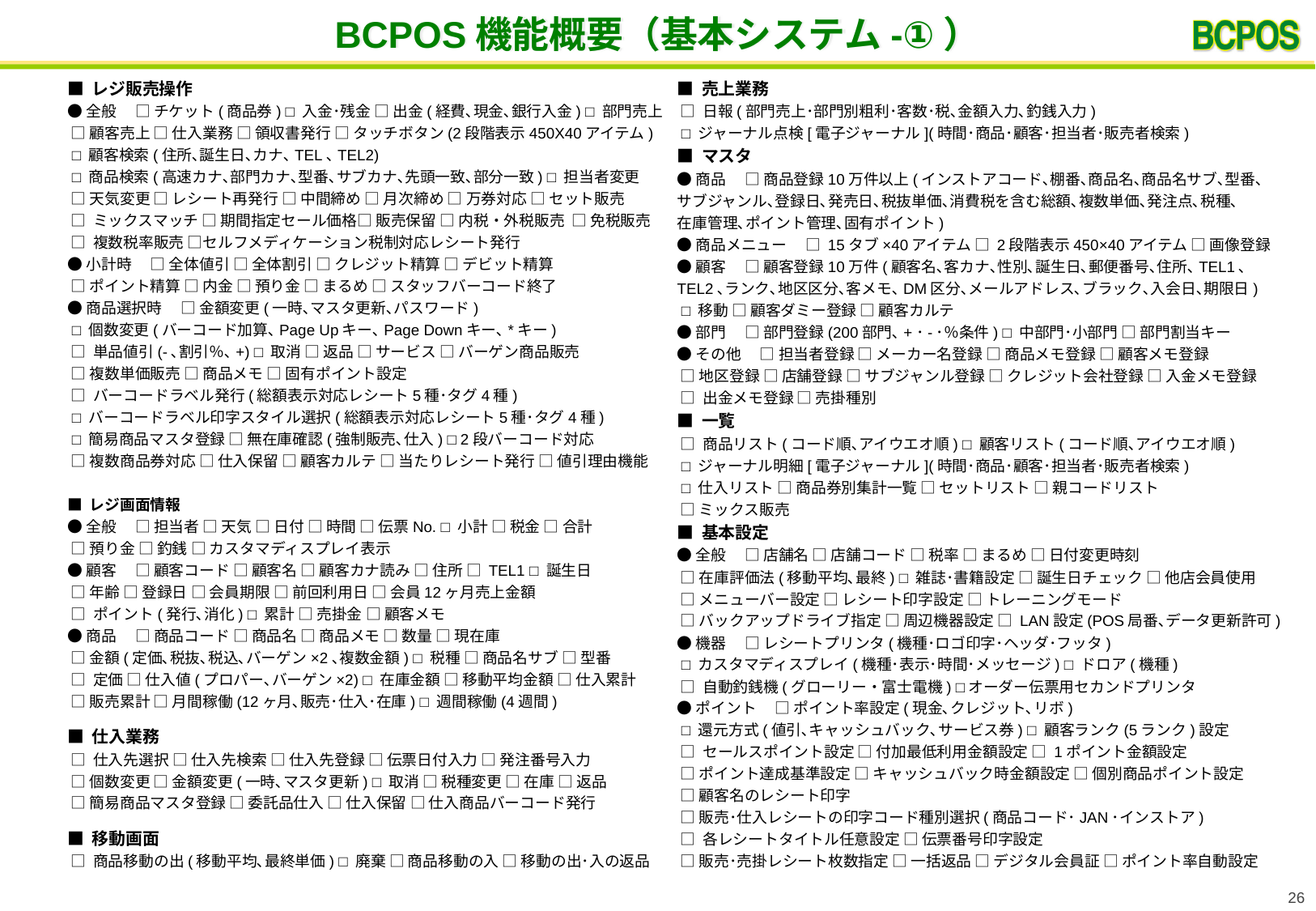

BCPOS機能概要（基本システム-①）
■ レジ販売操作
●全般　 □ チケット(商品券) □ 入金･残金 □ 出金(経費､現金､銀行入金) □ 部門売上
 □ 顧客売上 □ 仕入業務 □ 領収書発行 □ タッチボタン(2段階表示450X40アイテム)
 □ 顧客検索(住所､誕生日､カナ､TEL､TEL2)
 □ 商品検索(高速カナ､部門カナ､型番､サブカナ､先頭一致､部分一致) □ 担当者変更
 □ 天気変更 □ レシート再発行 □ 中間締め □ 月次締め □ 万券対応 □ セット販売
 □ ミックスマッチ □ 期間指定セール価格□ 販売保留 □ 内税・外税販売  □ 免税販売
 □ 複数税率販売 □セルフメディケーション税制対応レシート発行
●小計時　 □ 全体値引 □ 全体割引 □ クレジット精算 □ デビット精算
 □ ポイント精算 □ 内金 □ 預り金 □ まるめ □ スタッフバーコード終了
●商品選択時　 □ 金額変更(一時､マスタ更新､パスワード)
 □ 個数変更(バーコード加算､Page Upキー､Page Downキー､*キー)
 □ 単品値引(-､割引％､+) □ 取消 □ 返品 □ サービス □ バーゲン商品販売
 □ 複数単価販売 □ 商品メモ □ 固有ポイント設定
 □ バーコードラベル発行(総額表示対応レシート5種･タグ4種)
 □ バーコードラベル印字スタイル選択(総額表示対応レシート5種･タグ4種)
 □ 簡易商品マスタ登録 □ 無在庫確認(強制販売､仕入) □ 2段バーコード対応
 □ 複数商品券対応 □ 仕入保留 □ 顧客カルテ □ 当たりレシート発行 □ 値引理由機能

■ レジ画面情報
●全般　 □ 担当者 □ 天気 □ 日付 □ 時間 □ 伝票No. □ 小計 □ 税金 □ 合計
 □ 預り金 □ 釣銭 □ カスタマディスプレイ表示
●顧客　 □ 顧客コード □ 顧客名 □ 顧客カナ読み □ 住所 □ TEL1 □ 誕生日
 □ 年齢 □ 登録日 □ 会員期限 □ 前回利用日 □ 会員12ヶ月売上金額
 □ ポイント(発行､消化) □ 累計 □ 売掛金 □ 顧客メモ
●商品　 □ 商品コード □ 商品名 □ 商品メモ □ 数量 □ 現在庫
 □ 金額(定価､税抜､税込､バーゲン×2､複数金額) □ 税種 □ 商品名サブ □ 型番
 □ 定価 □ 仕入値(プロパー､バーゲン×2) □ 在庫金額 □ 移動平均金額 □ 仕入累計
 □ 販売累計 □ 月間稼働(12ヶ月､販売･仕入･在庫) □ 週間稼働(4週間)

■ 仕入業務
 □ 仕入先選択 □ 仕入先検索 □ 仕入先登録 □ 伝票日付入力 □ 発注番号入力
 □ 個数変更 □ 金額変更(一時､マスタ更新) □ 取消 □ 税種変更 □ 在庫 □ 返品
 □ 簡易商品マスタ登録 □ 委託品仕入 □ 仕入保留 □ 仕入商品バーコード発行

■ 移動画面
 □ 商品移動の出(移動平均､最終単価) □ 廃棄 □ 商品移動の入 □ 移動の出･入の返品
■ 売上業務
 □ 日報(部門売上･部門別粗利･客数･税､金額入力､釣銭入力)
 □ ジャーナル点検[電子ジャーナル](時間･商品･顧客･担当者･販売者検索)
■ マスタ
●商品　 □ 商品登録10万件以上(インストアコード､棚番､商品名､商品名サブ､型番､
サブジャンル､登録日､発売日､税抜単価､消費税を含む総額､複数単価､発注点､税種､
在庫管理､ポイント管理､固有ポイント)
●商品メニュー　 □ 15タブ×40アイテム □ 2段階表示450×40アイテム □ 画像登録
●顧客　 □ 顧客登録10万件(顧客名､客カナ､性別､誕生日､郵便番号､住所､TEL1､
TEL2､ランク､地区区分､客メモ､DM区分､メールアドレス､ブラック､入会日､期限日)
 □ 移動 □ 顧客ダミー登録 □ 顧客カルテ
●部門　 □ 部門登録(200部門､+･-･％条件) □ 中部門･小部門 □ 部門割当キー
●その他　 □ 担当者登録 □ メーカー名登録 □ 商品メモ登録 □ 顧客メモ登録
 □ 地区登録 □ 店舗登録 □ サブジャンル登録 □ クレジット会社登録 □ 入金メモ登録
 □ 出金メモ登録 □ 売掛種別
■ 一覧
 □ 商品リスト(コード順､アイウエオ順) □ 顧客リスト(コード順､アイウエオ順)
 □ ジャーナル明細[電子ジャーナル](時間･商品･顧客･担当者･販売者検索)
 □ 仕入リスト □ 商品券別集計一覧 □ セットリスト □ 親コードリスト
 □ ミックス販売
■ 基本設定
●全般　 □ 店舗名 □ 店舗コード □ 税率 □ まるめ □ 日付変更時刻
 □ 在庫評価法(移動平均､最終) □ 雑誌･書籍設定 □ 誕生日チェック □ 他店会員使用
 □ メニューバー設定 □ レシート印字設定 □ トレーニングモード
 □ バックアップドライブ指定 □ 周辺機器設定 □ LAN設定(POS局番､データ更新許可)
●機器　 □ レシートプリンタ(機種･ロゴ印字･ヘッダ･フッタ)
 □ カスタマディスプレイ(機種･表示･時間･メッセージ) □ ドロア(機種)
 □ 自動釣銭機(グローリー・富士電機) □オーダー伝票用セカンドプリンタ
●ポイント　 □ ポイント率設定(現金､クレジット､リボ)
 □ 還元方式(値引､キャッシュバック､サービス券) □ 顧客ランク(5ランク)設定
 □ セールスポイント設定 □ 付加最低利用金額設定 □ 1ポイント金額設定
 □ ポイント達成基準設定 □ キャッシュバック時金額設定 □ 個別商品ポイント設定
 □ 顧客名のレシート印字
 □ 販売･仕入レシートの印字コード種別選択(商品コード･JAN･インストア)
 □ 各レシートタイトル任意設定 □ 伝票番号印字設定
 □ 販売･売掛レシート枚数指定 □ 一括返品 □ デジタル会員証 □ ポイント率自動設定
26